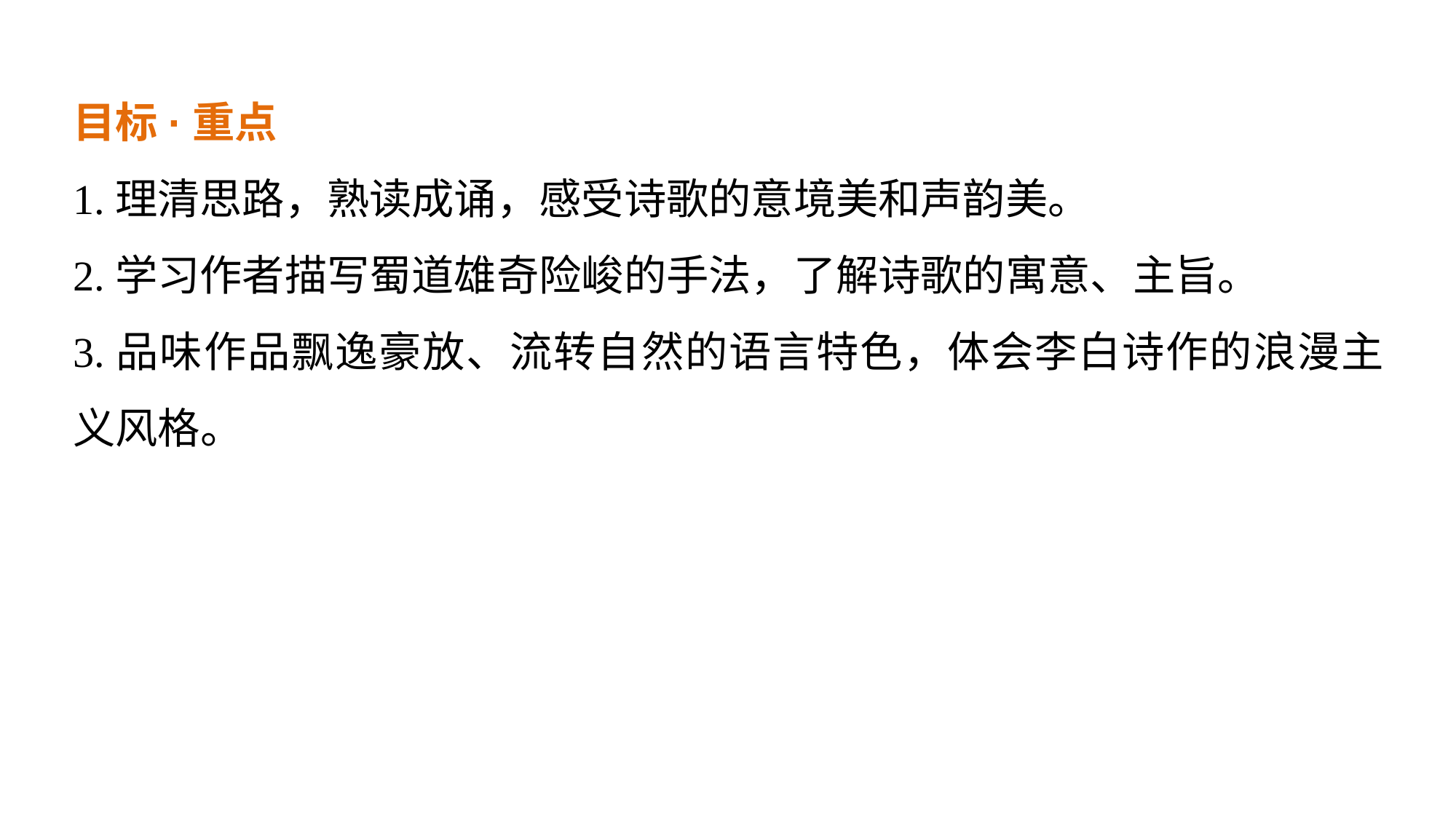

目标·重点
1.理清思路，熟读成诵，感受诗歌的意境美和声韵美。
2.学习作者描写蜀道雄奇险峻的手法，了解诗歌的寓意、主旨。
3.品味作品飘逸豪放、流转自然的语言特色，体会李白诗作的浪漫主义风格。